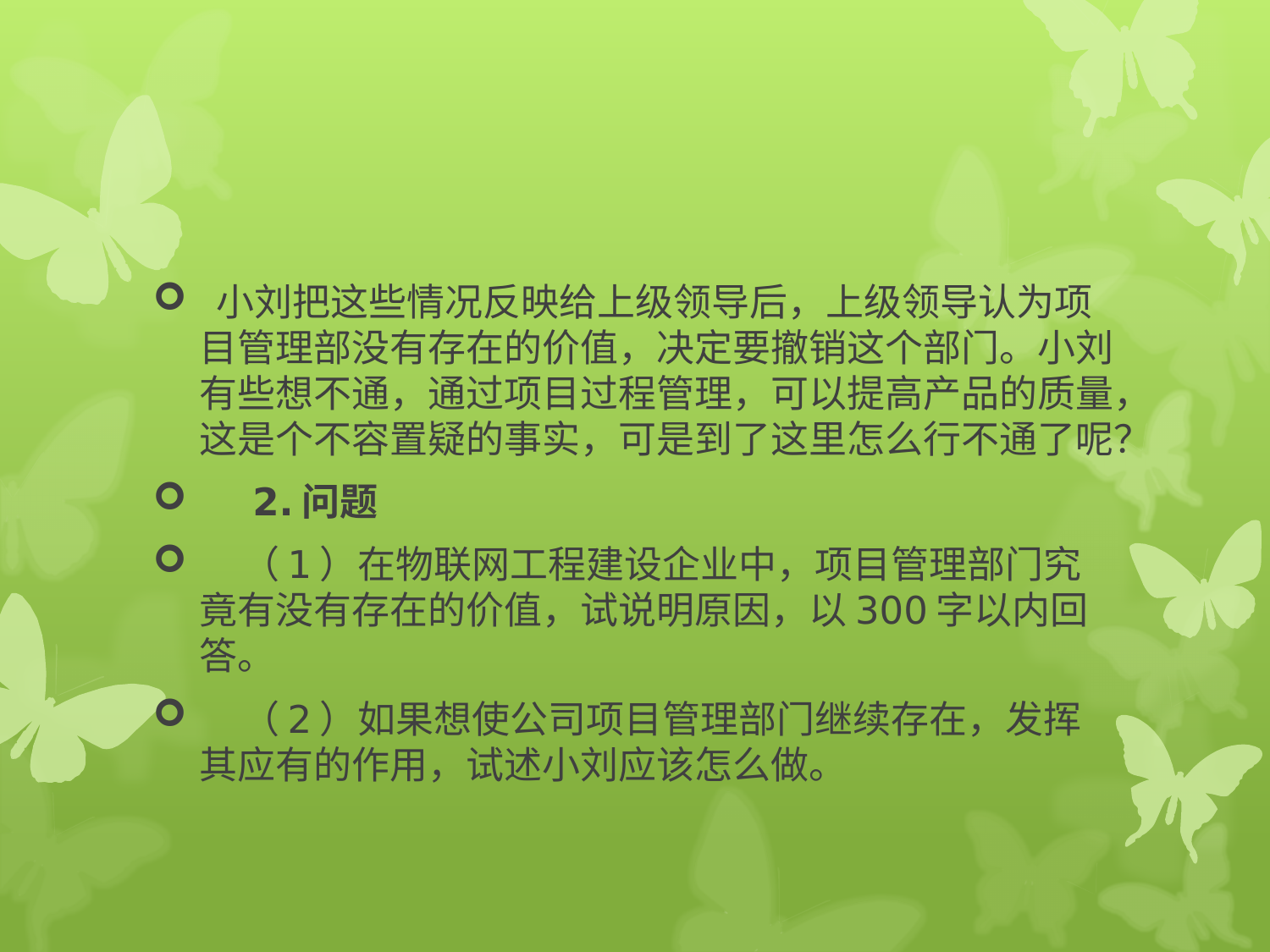

#
 小刘把这些情况反映给上级领导后，上级领导认为项目管理部没有存在的价值，决定要撤销这个部门。小刘有些想不通，通过项目过程管理，可以提高产品的质量，这是个不容置疑的事实，可是到了这里怎么行不通了呢？
    2.问题
    （1）在物联网工程建设企业中，项目管理部门究竟有没有存在的价值，试说明原因，以300字以内回答。
    （2）如果想使公司项目管理部门继续存在，发挥其应有的作用，试述小刘应该怎么做。